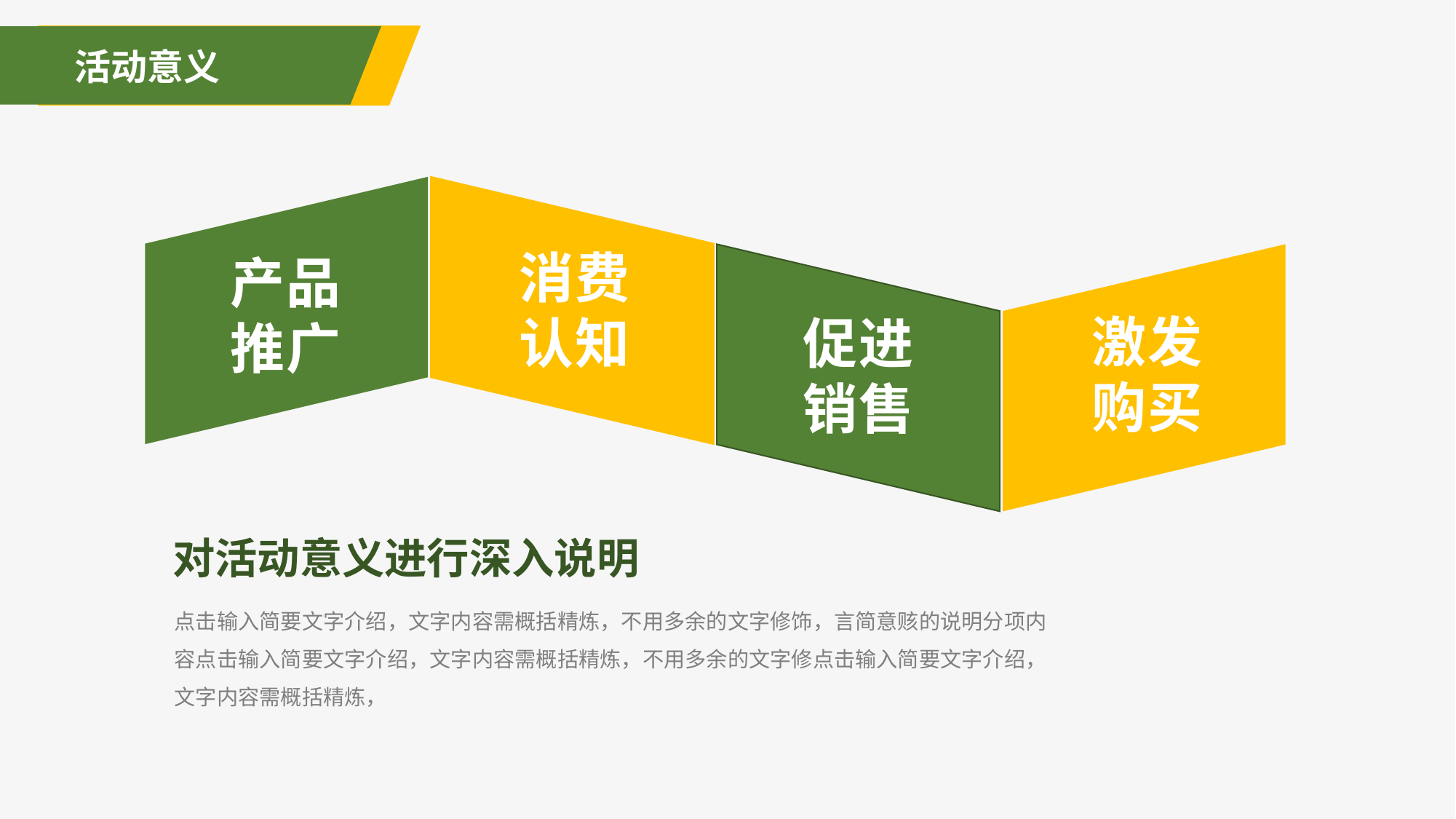

活动意义

消费
认知
产品
推广

激发
购买
促进
销售
对活动意义进行深入说明
点击输入简要文字介绍，文字内容需概括精炼，不用多余的文字修饰，言简意赅的说明分项内容点击输入简要文字介绍，文字内容需概括精炼，不用多余的文字修点击输入简要文字介绍，文字内容需概括精炼，